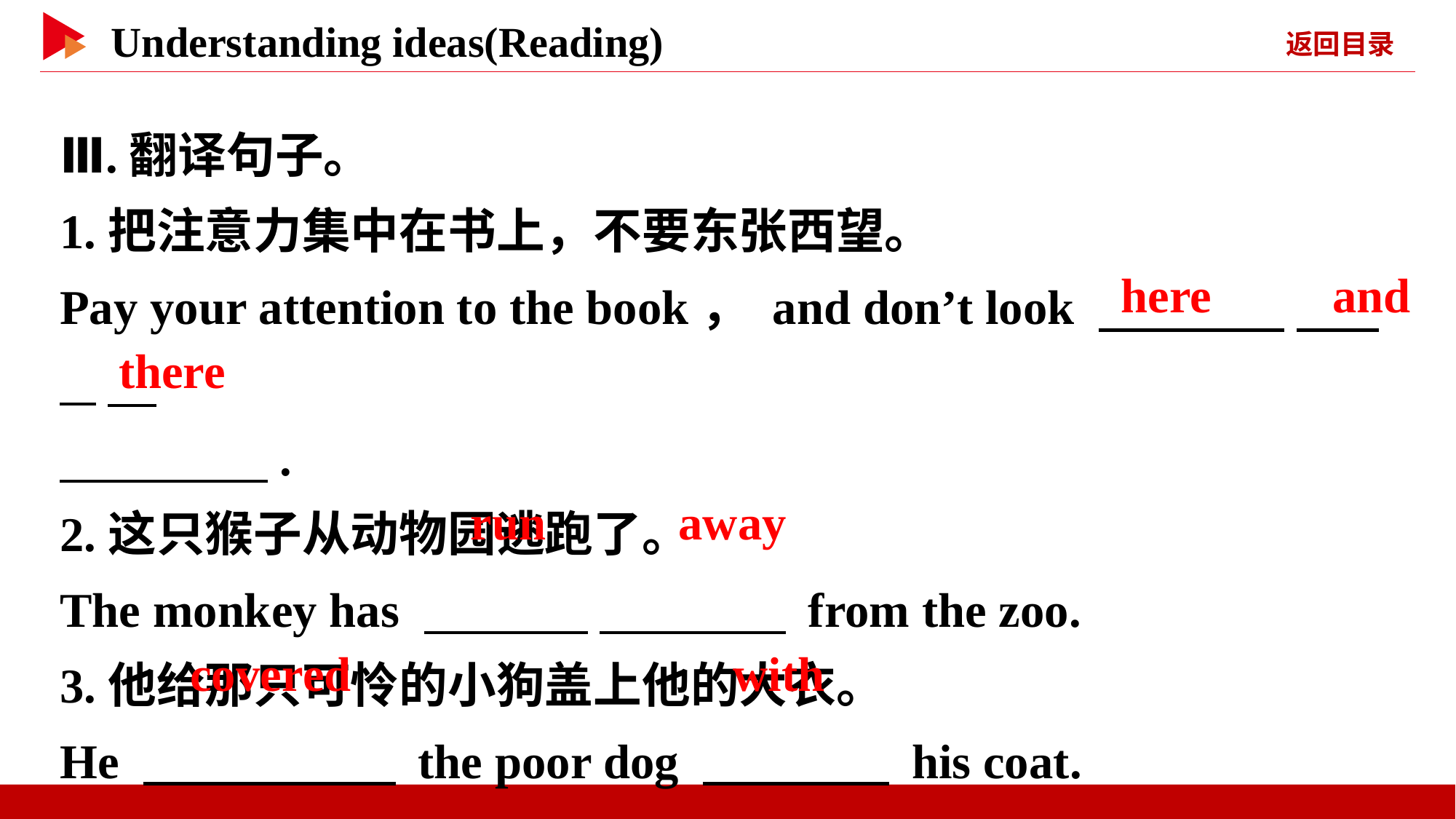

Ⅲ.翻译句子。
1.把注意力集中在书上，不要东张西望。
Pay your attention to the book， and don’t look 　        　 　    _
　          　.
2.这只猴子从动物园逃跑了。
The monkey has 　      　 　        　 from the zoo.
3.他给那只可怜的小狗盖上他的大衣。
He 　              　 the poor dog 　        　 his coat.
　here　　and
　there
　run　 　away
　covered
　with